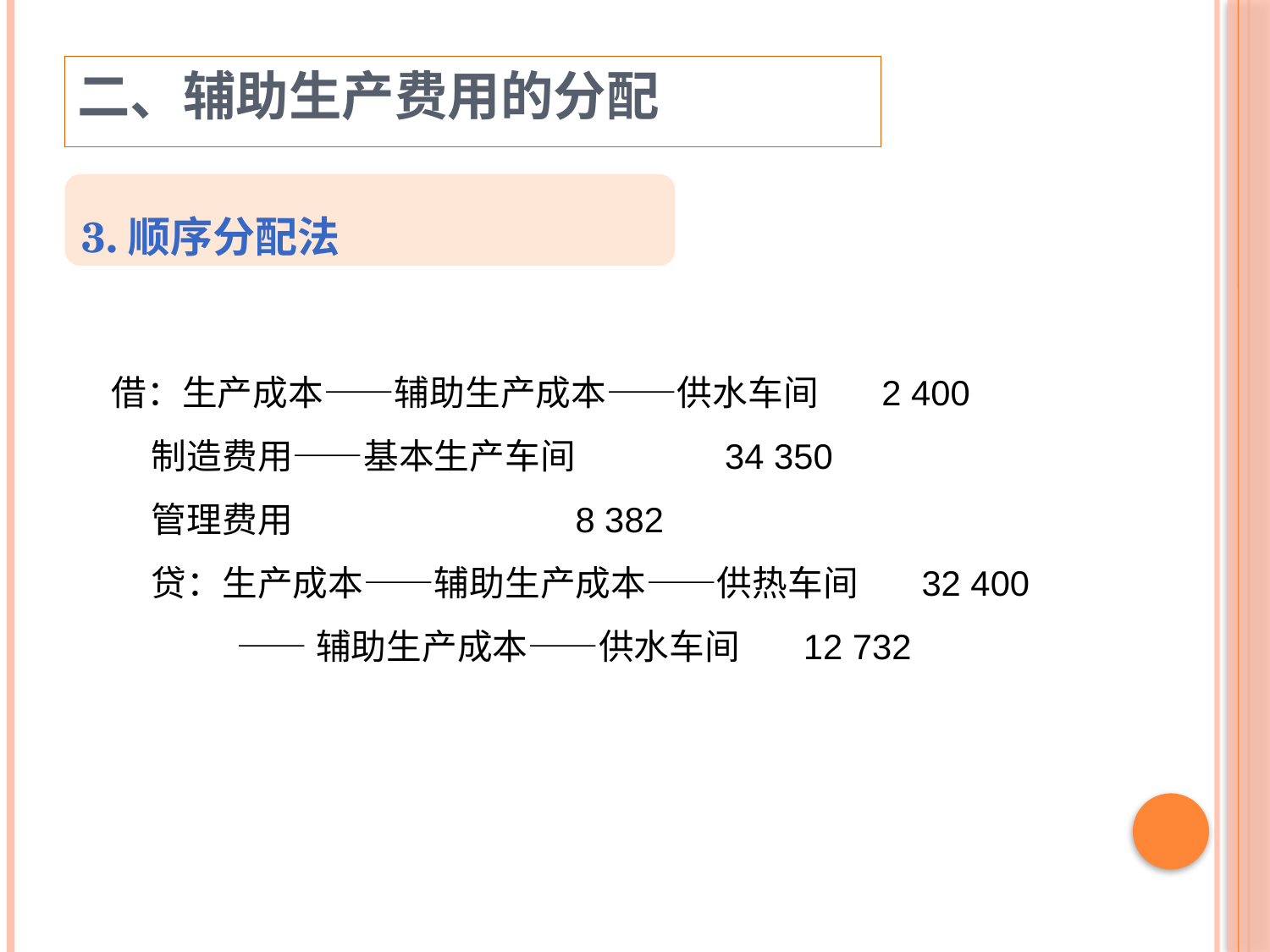

二、辅助生产费用的分配
3.顺序分配法
借：生产成本——辅助生产成本——供水车间       2 400
    制造费用——基本生产车间                  34 350
    管理费用                                   8 382
    贷：生产成本——辅助生产成本——供热车间       32 400
                ——辅助生产成本——供水车间       12 732